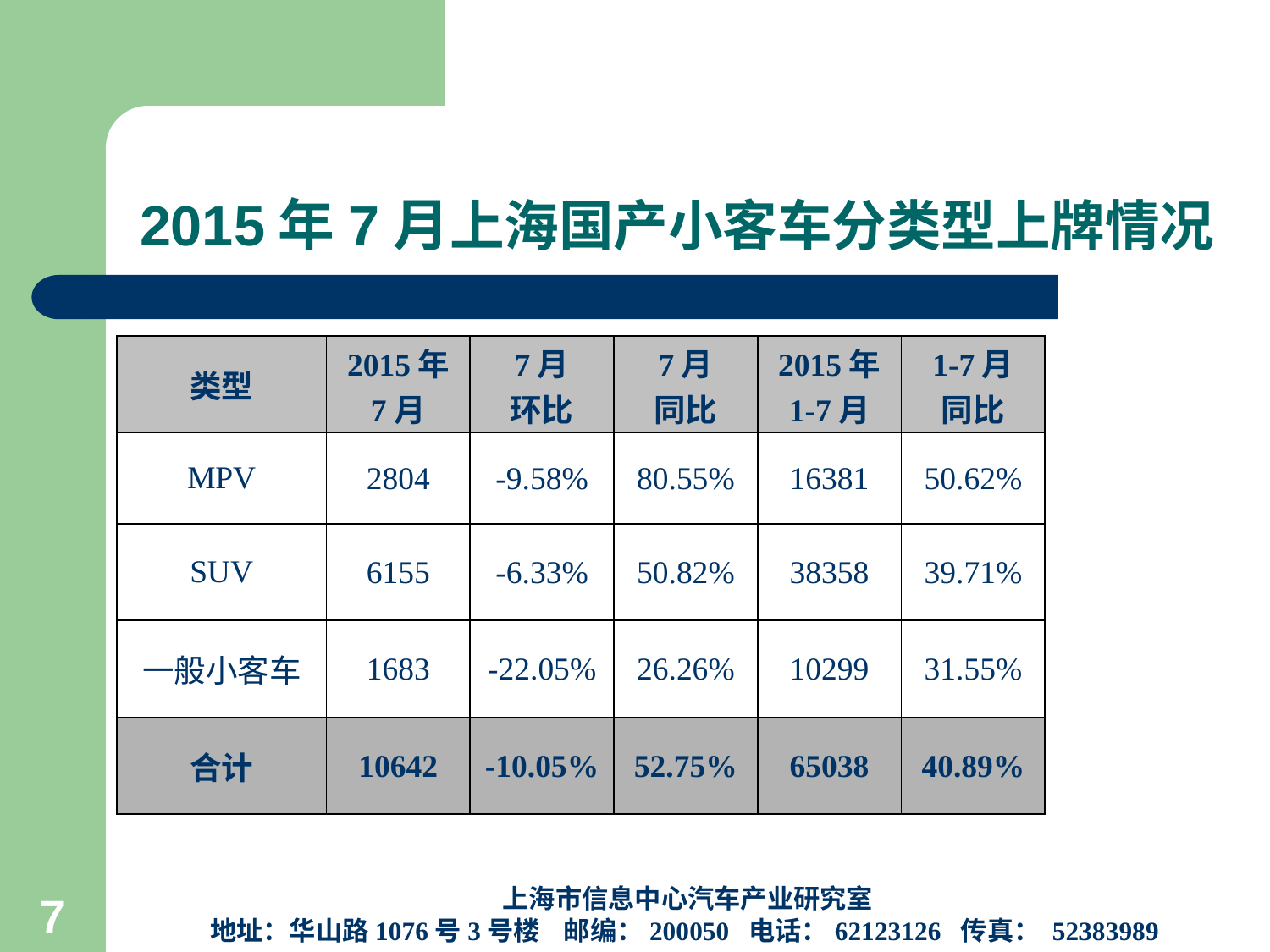

# 2015年7月上海国产小客车分类型上牌情况
| 类型 | 2015年 7月 | 7月 环比 | 7月 同比 | 2015年 1-7月 | 1-7月 同比 |
| --- | --- | --- | --- | --- | --- |
| MPV | 2804 | -9.58% | 80.55% | 16381 | 50.62% |
| SUV | 6155 | -6.33% | 50.82% | 38358 | 39.71% |
| 一般小客车 | 1683 | -22.05% | 26.26% | 10299 | 31.55% |
| 合计 | 10642 | -10.05% | 52.75% | 65038 | 40.89% |
上海市信息中心汽车产业研究室
地址：华山路1076号3号楼    邮编：200050  电话：62123126  传真： 52383989
7